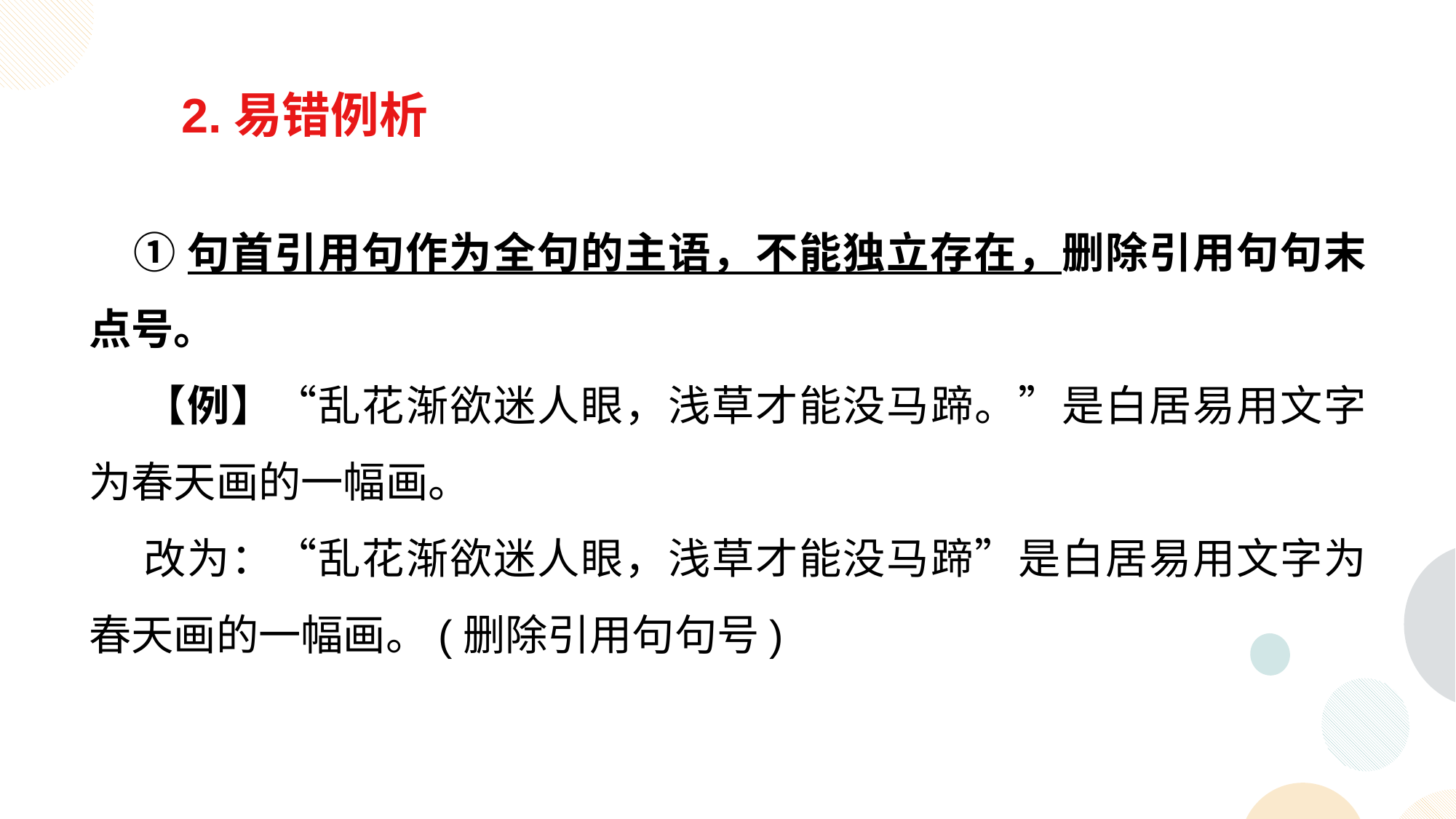

2.易错例析
    ①句首引用句作为全句的主语，不能独立存在，删除引用句句末点号。
    【例】“乱花渐欲迷人眼，浅草才能没马蹄。”是白居易用文字为春天画的一幅画。
    改为：“乱花渐欲迷人眼，浅草才能没马蹄”是白居易用文字为春天画的一幅画。(删除引用句句号)